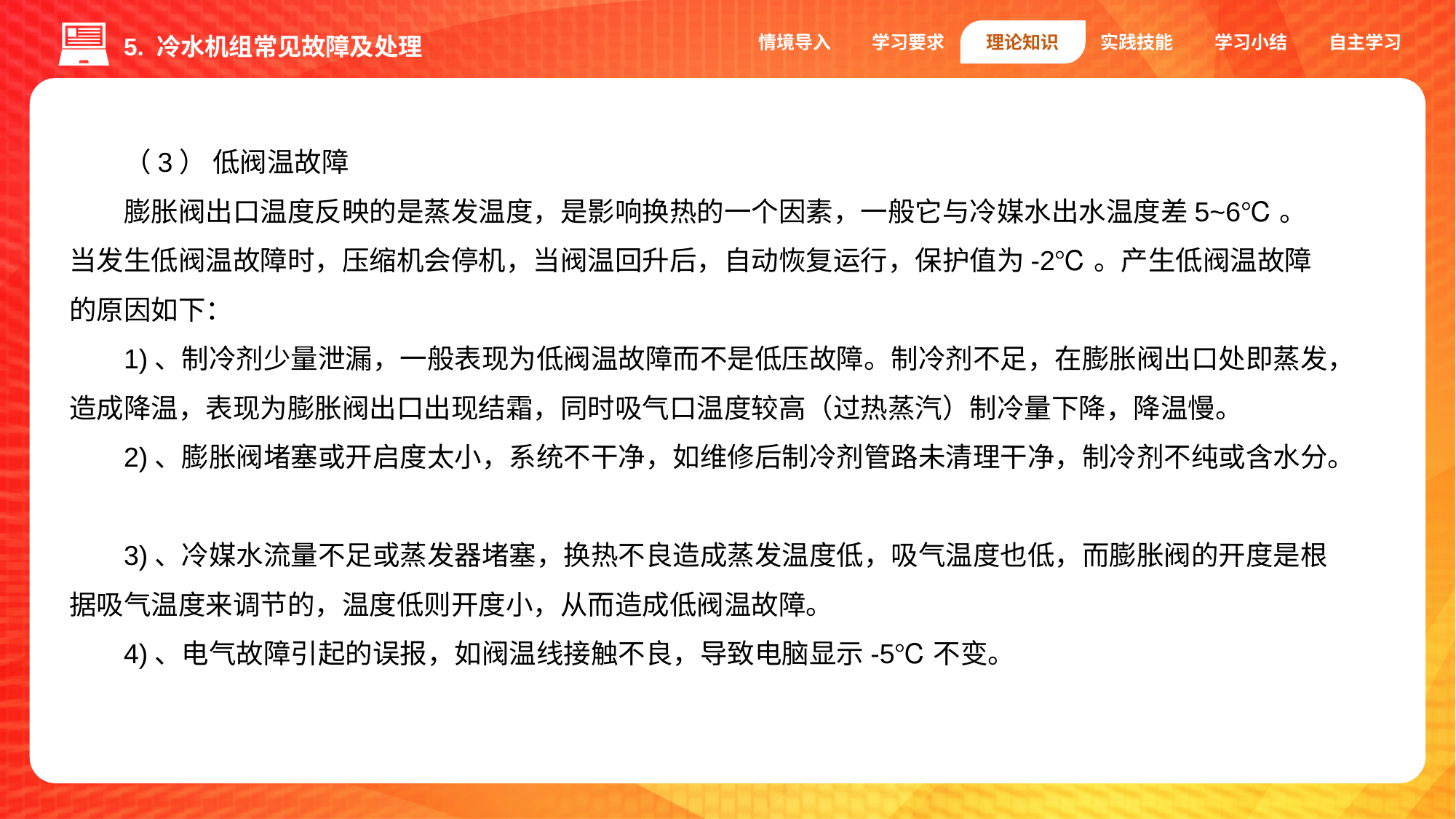

情境导入
学习要求
理论知识
实践技能
学习小结
自主学习

5. 冷水机组常见故障及处理
（3） 低阀温故障
膨胀阀出口温度反映的是蒸发温度，是影响换热的一个因素，一般它与冷媒水出水温度差5~6℃。当发生低阀温故障时，压缩机会停机，当阀温回升后，自动恢复运行，保护值为-2℃。产生低阀温故障的原因如下：
1)、制冷剂少量泄漏，一般表现为低阀温故障而不是低压故障。制冷剂不足，在膨胀阀出口处即蒸发，造成降温，表现为膨胀阀出口出现结霜，同时吸气口温度较高（过热蒸汽）制冷量下降，降温慢。
2)、膨胀阀堵塞或开启度太小，系统不干净，如维修后制冷剂管路未清理干净，制冷剂不纯或含水分。
3)、冷媒水流量不足或蒸发器堵塞，换热不良造成蒸发温度低，吸气温度也低，而膨胀阀的开度是根据吸气温度来调节的，温度低则开度小，从而造成低阀温故障。
4)、电气故障引起的误报，如阀温线接触不良，导致电脑显示-5℃不变。